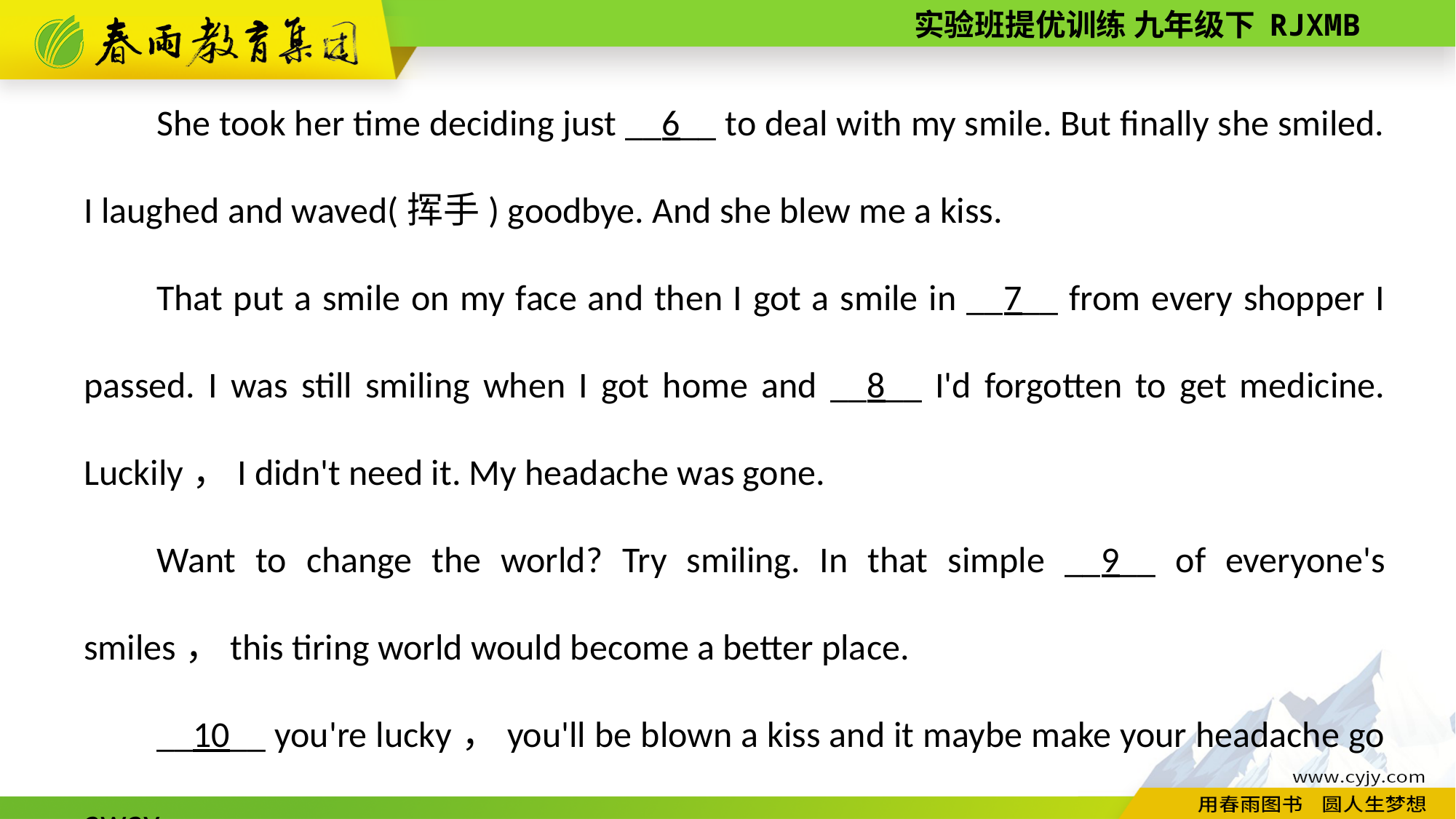

She took her time deciding just __6__ to deal with my smile. But finally she smiled. I laughed and waved(挥手) goodbye. And she blew me a kiss.
That put a smile on my face and then I got a smile in __7__ from every shopper I passed. I was still smiling when I got home and __8__ I'd forgotten to get medicine. Luckily，I didn't need it. My headache was gone.
Want to change the world? Try smiling. In that simple __9__ of everyone's smiles，this tiring world would become a better place.
__10__ you're lucky，you'll be blown a kiss and it maybe make your headache go away.